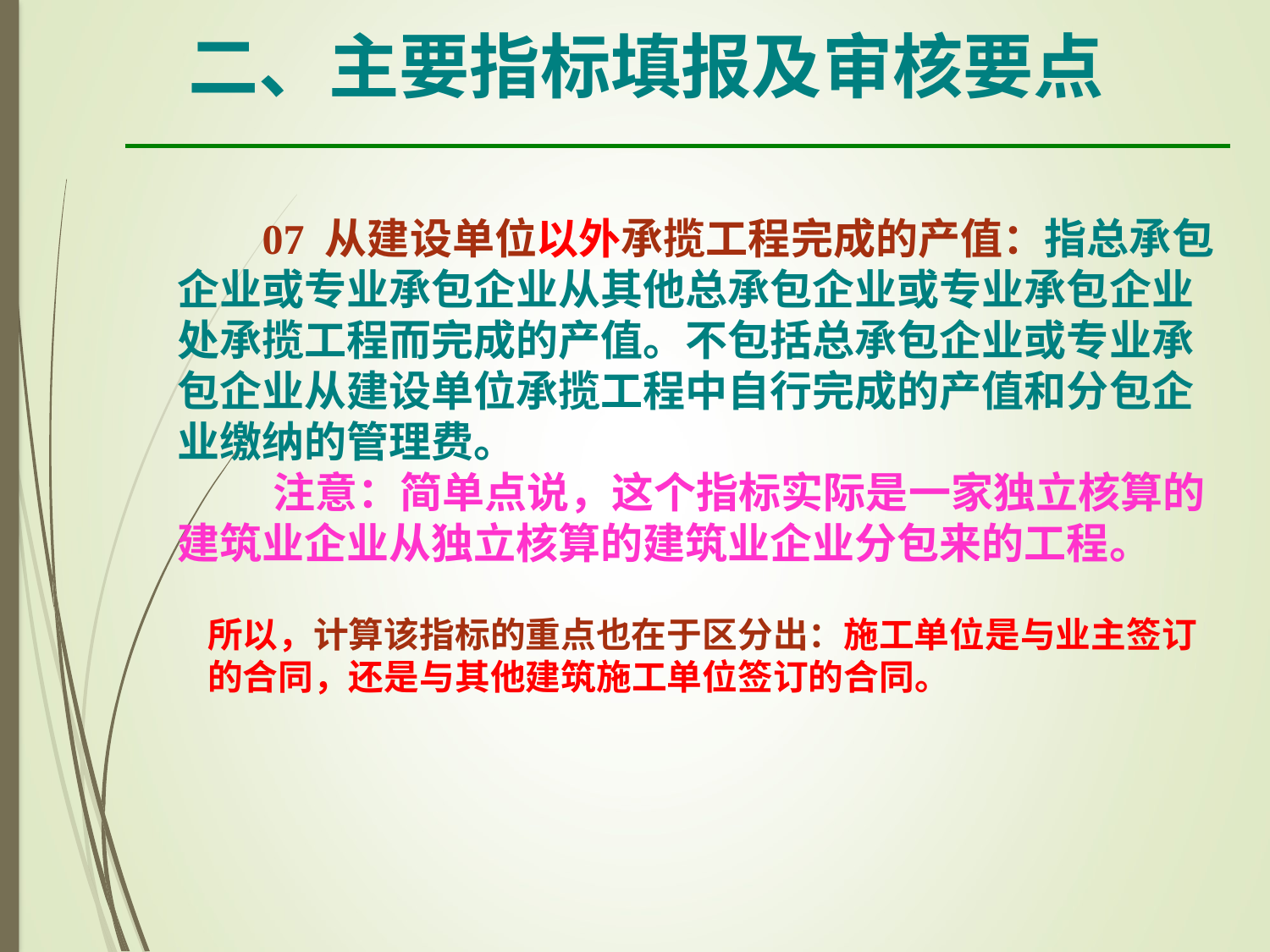

二、主要指标填报及审核要点
        07 从建设单位以外承揽工程完成的产值：指总承包企业或专业承包企业从其他总承包企业或专业承包企业处承揽工程而完成的产值。不包括总承包企业或专业承包企业从建设单位承揽工程中自行完成的产值和分包企业缴纳的管理费。
         注意：简单点说，这个指标实际是一家独立核算的建筑业企业从独立核算的建筑业企业分包来的工程。
所以，计算该指标的重点也在于区分出：施工单位是与业主签订的合同，还是与其他建筑施工单位签订的合同。